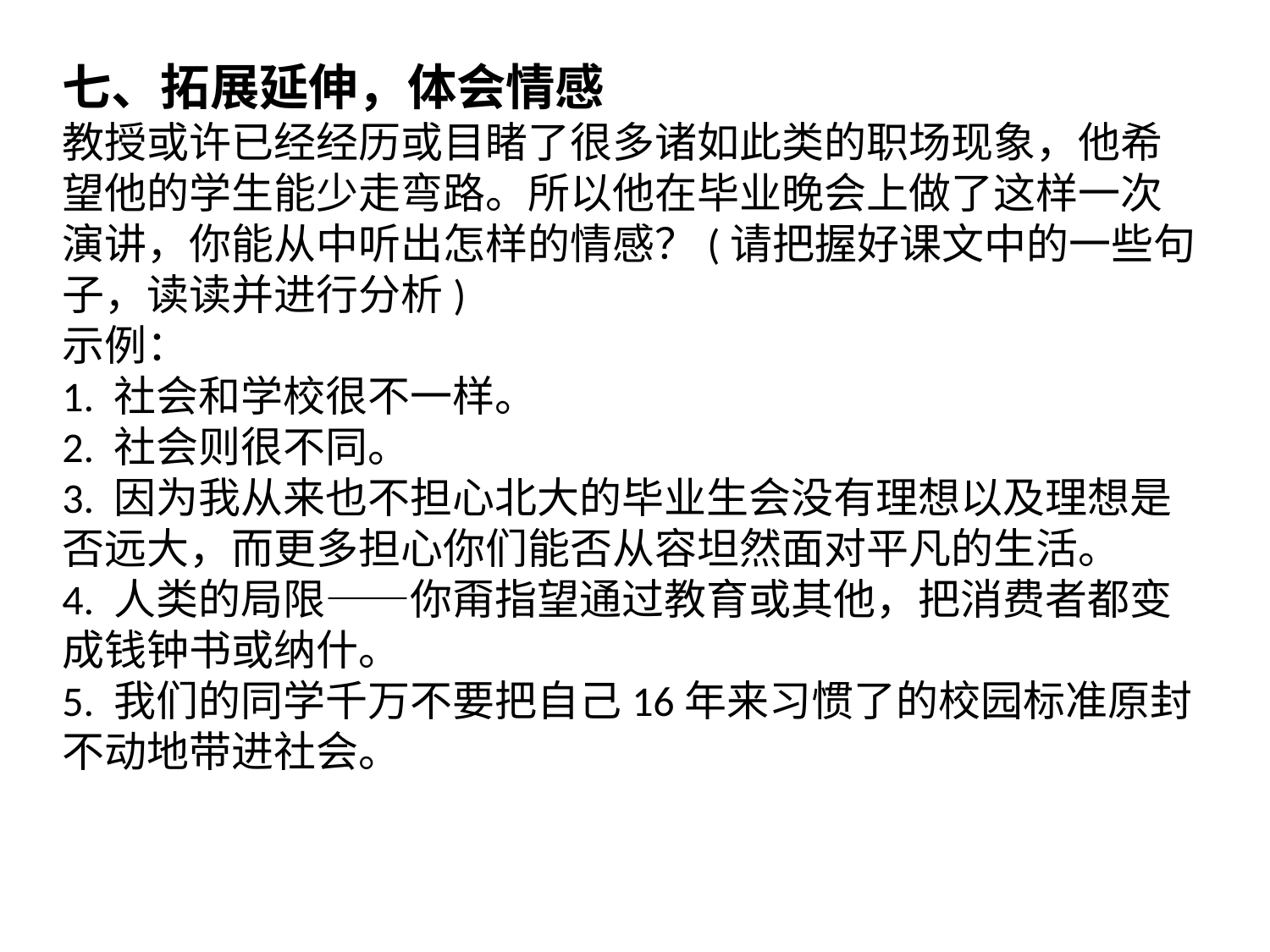

七、拓展延伸，体会情感
教授或许已经经历或目睹了很多诸如此类的职场现象，他希望他的学生能少走弯路。所以他在毕业晚会上做了这样一次演讲，你能从中听出怎样的情感？(请把握好课文中的一些句子，读读并进行分析)
示例：
1. 社会和学校很不一样。
2. 社会则很不同。
3. 因为我从来也不担心北大的毕业生会没有理想以及理想是否远大，而更多担心你们能否从容坦然面对平凡的生活。
4. 人类的局限——你甭指望通过教育或其他，把消费者都变成钱钟书或纳什。
5. 我们的同学千万不要把自己16年来习惯了的校园标准原封不动地带进社会。